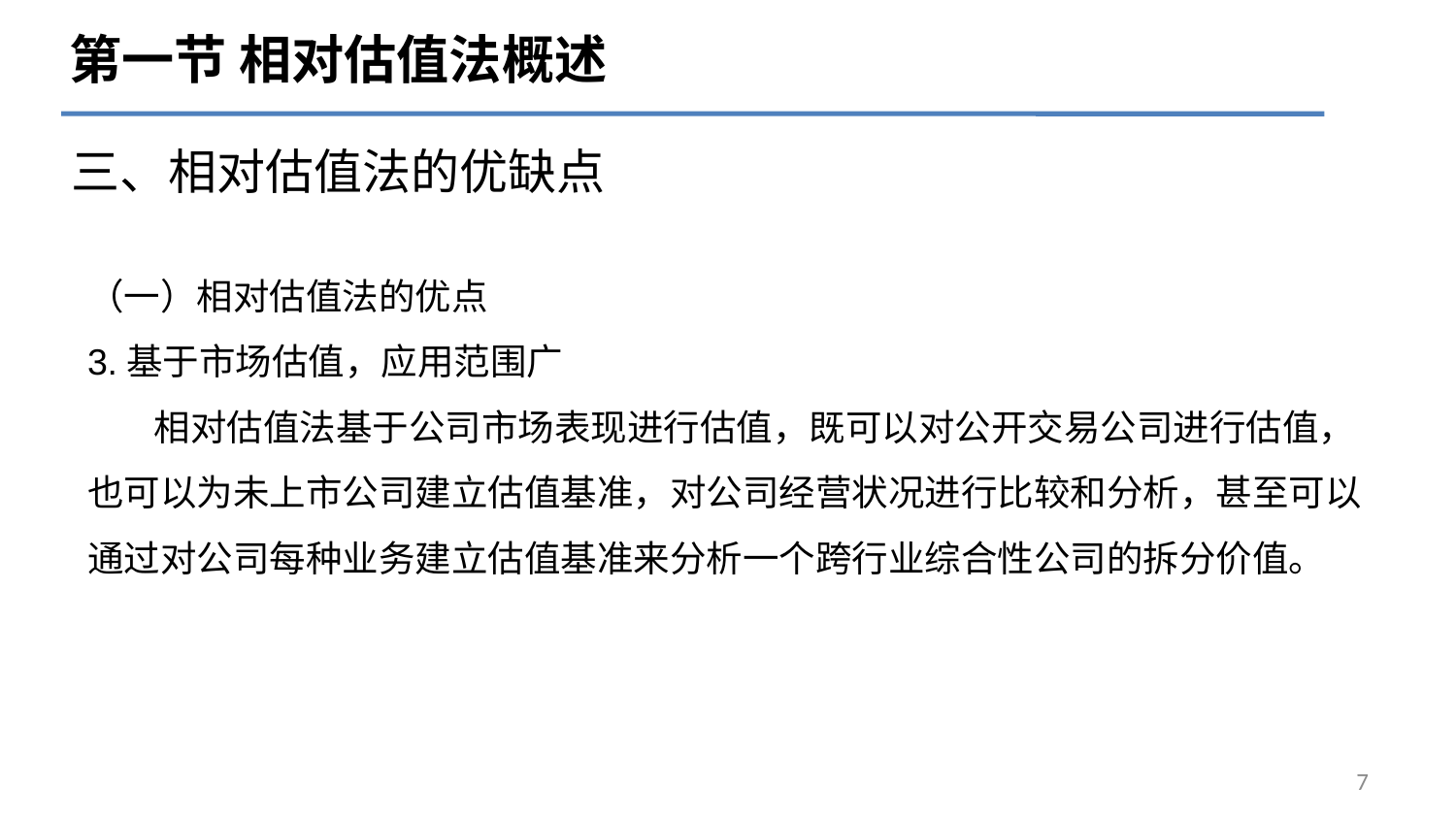

第一节 相对估值法概述
# 三、相对估值法的优缺点
（一）相对估值法的优点
3.基于市场估值，应用范围广
       相对估值法基于公司市场表现进行估值，既可以对公开交易公司进行估值，也可以为未上市公司建立估值基准，对公司经营状况进行比较和分析，甚至可以通过对公司每种业务建立估值基准来分析一个跨行业综合性公司的拆分价值。
7